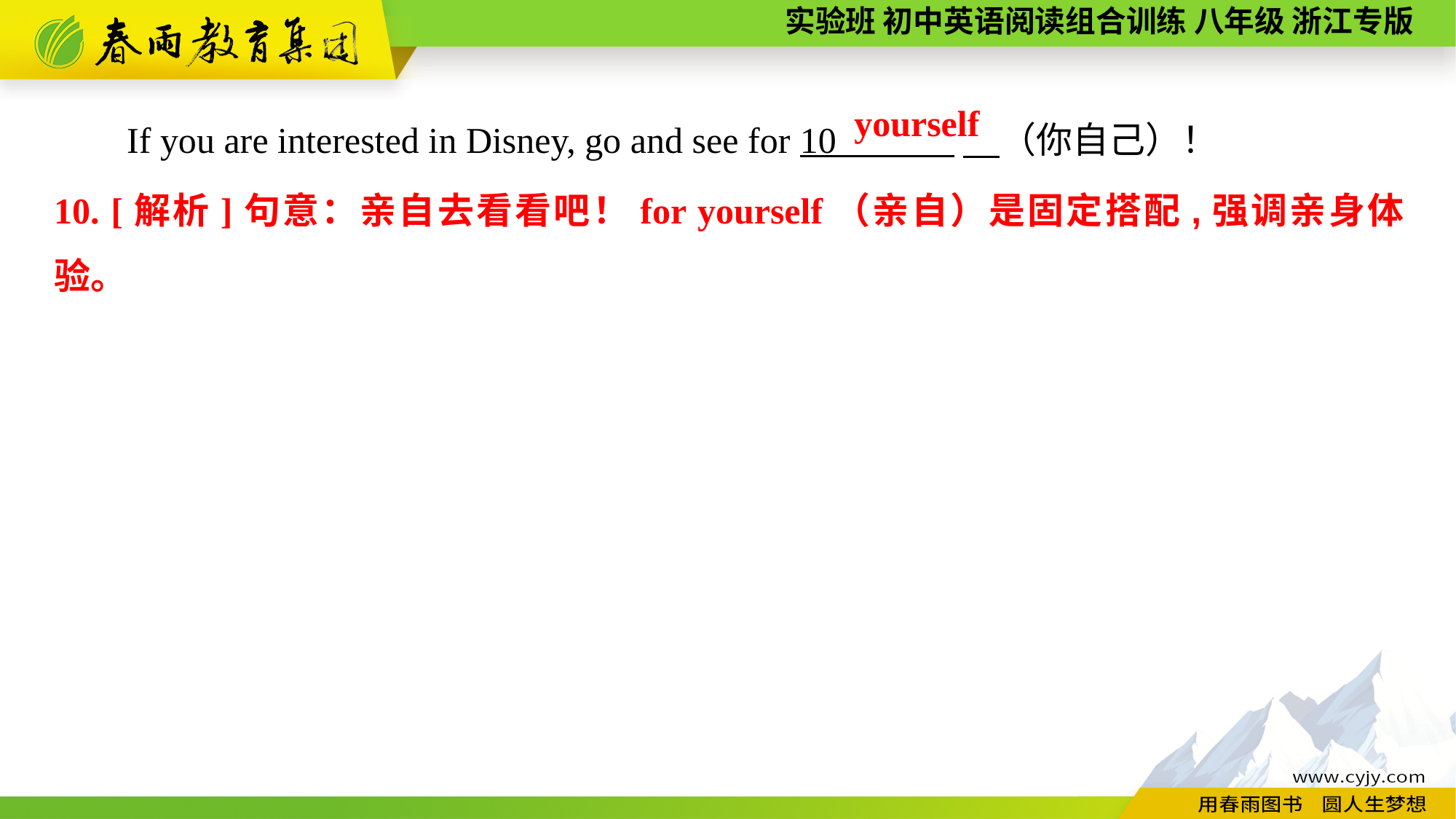

If you are interested in Disney, go and see for 10             　（你自己）！
yourself
10. [解析]句意：亲自去看看吧！for yourself（亲自）是固定搭配,强调亲身体验。